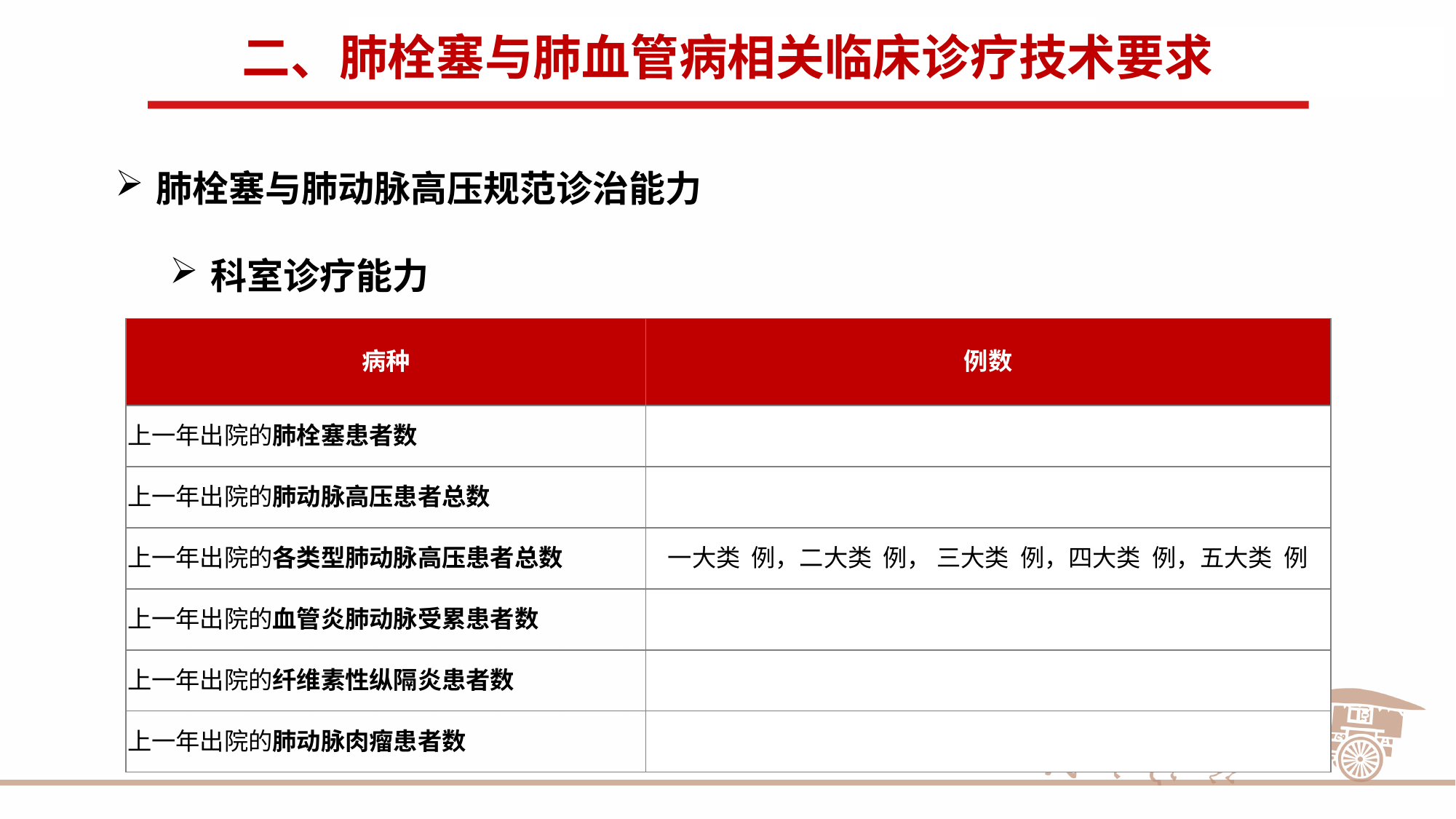

二、肺栓塞与肺血管病相关临床诊疗技术要求
肺栓塞与肺动脉高压规范诊治能力
科室诊疗能力
| 病种 | 例数 |
| --- | --- |
| 上一年出院的肺栓塞患者数 |  |
| 上一年出院的肺动脉高压患者总数 |  |
| 上一年出院的各类型肺动脉高压患者总数 | 一大类 例，二大类 例， 三大类 例，四大类 例，五大类 例 |
| 上一年出院的血管炎肺动脉受累患者数 |  |
| 上一年出院的纤维素性纵隔炎患者数 |  |
| 上一年出院的肺动脉肉瘤患者数 |  |